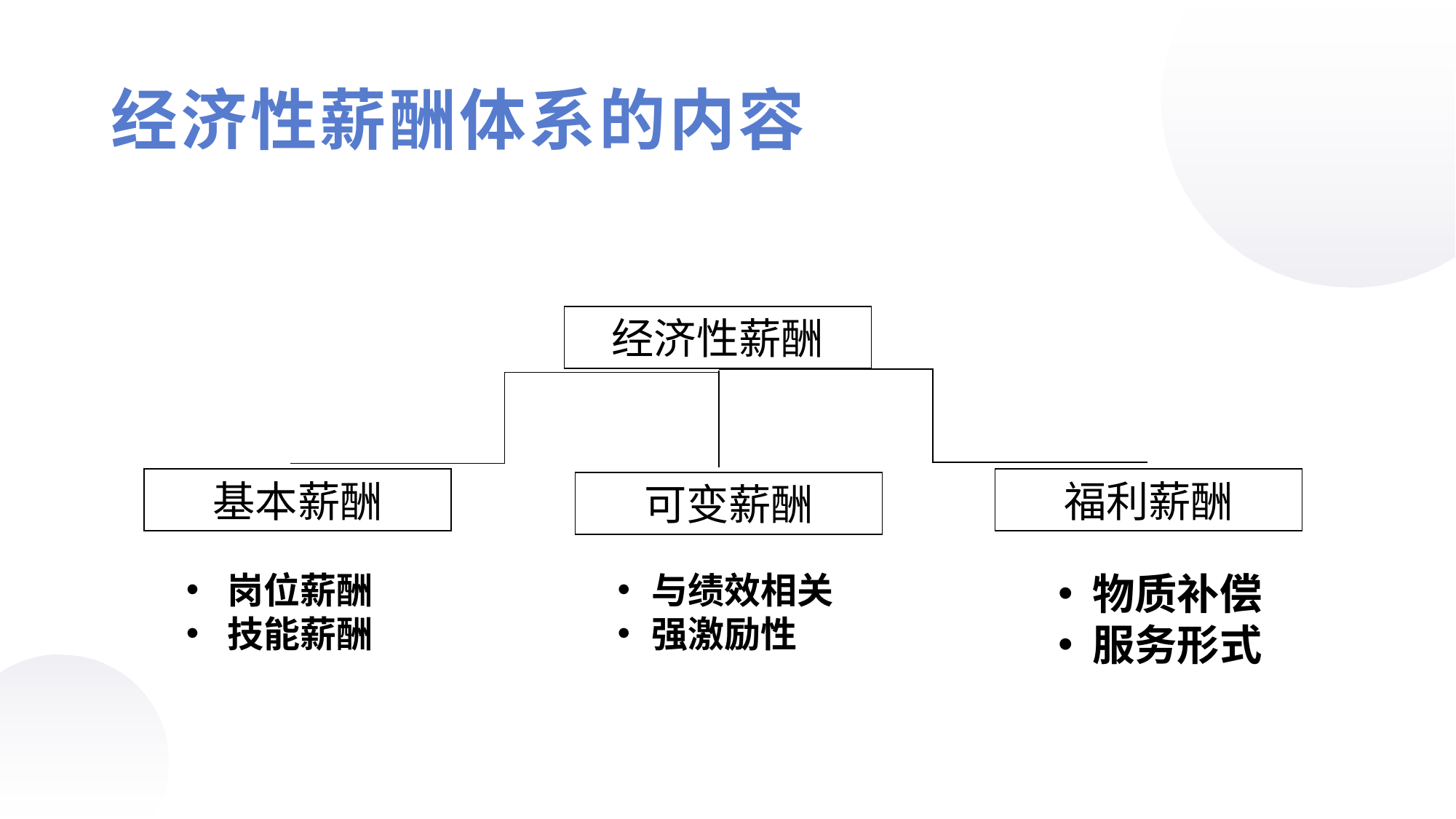

经济性薪酬体系的内容
经济性薪酬
基本薪酬
福利薪酬
可变薪酬
与绩效相关
强激励性
物质补偿
服务形式
岗位薪酬
技能薪酬